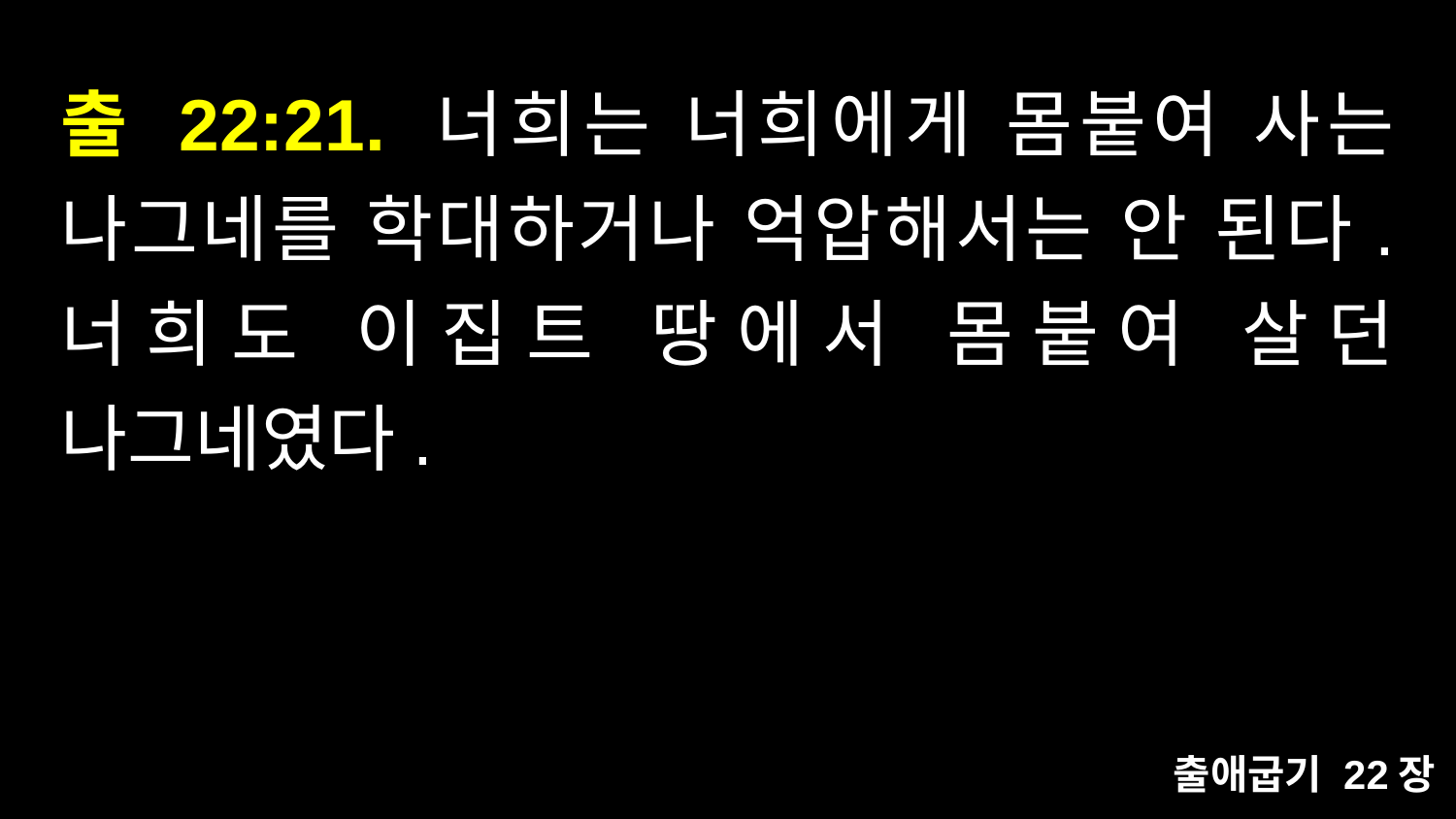

# 출 22:21. 너희는 너희에게 몸붙여 사는 나그네를 학대하거나 억압해서는 안 된다. 너희도 이집트 땅에서 몸붙여 살던 나그네였다.
출애굽기 22장